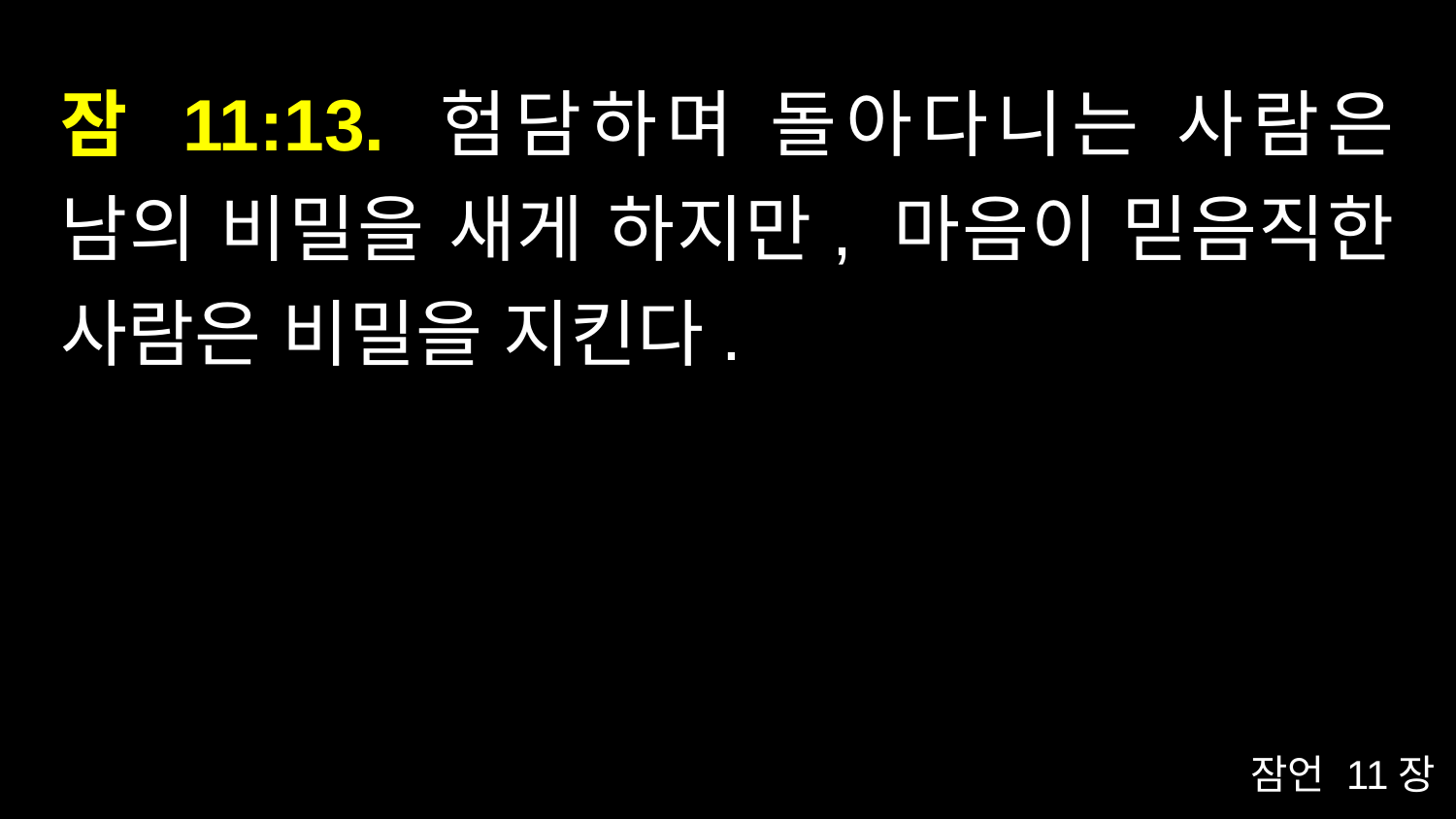

# 잠 11:13. 험담하며 돌아다니는 사람은 남의 비밀을 새게 하지만, 마음이 믿음직한 사람은 비밀을 지킨다.
잠언 11장